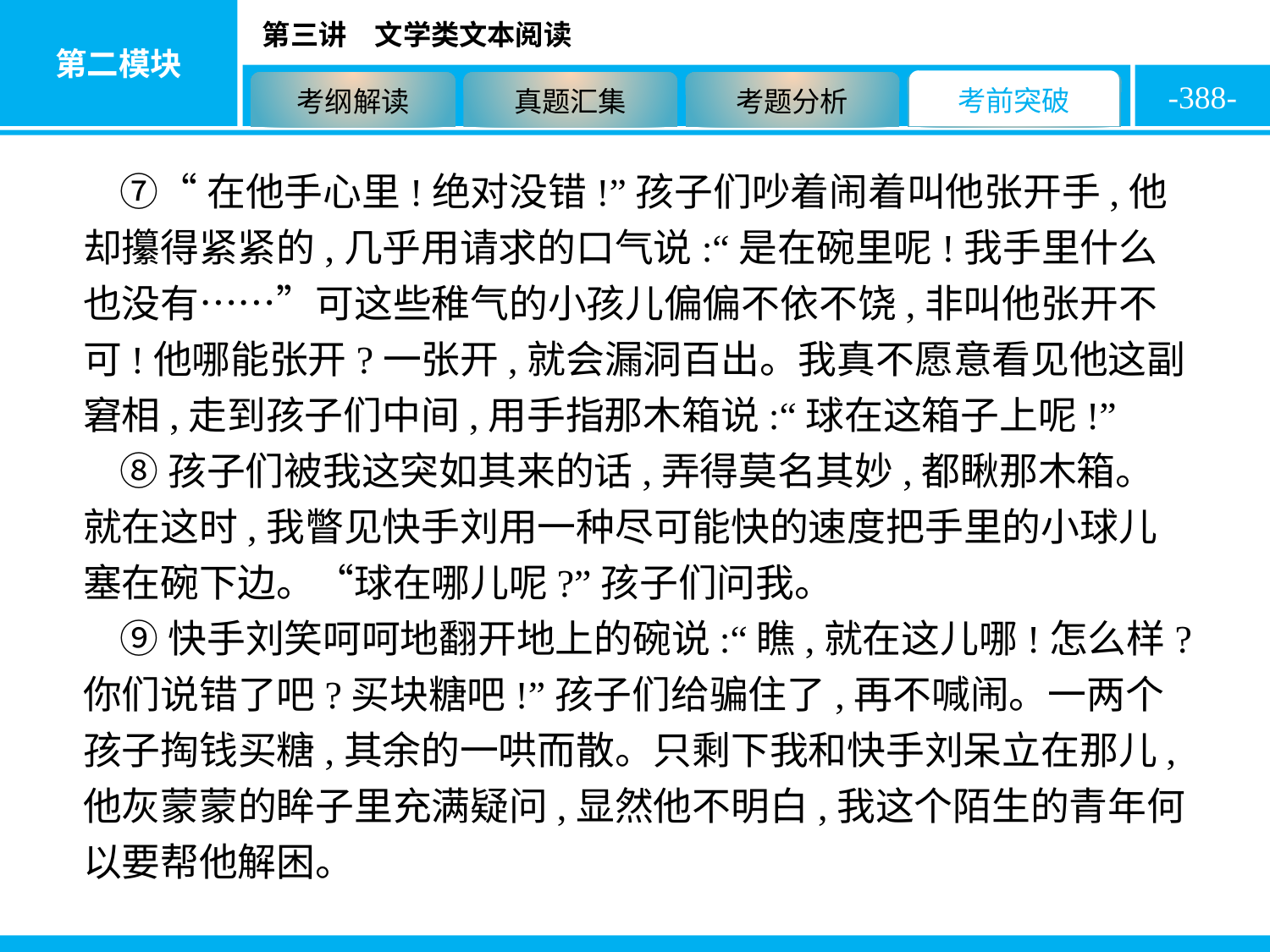

-388-
⑦“在他手心里!绝对没错!”孩子们吵着闹着叫他张开手,他却攥得紧紧的,几乎用请求的口气说:“是在碗里呢!我手里什么也没有……”可这些稚气的小孩儿偏偏不依不饶,非叫他张开不可!他哪能张开?一张开,就会漏洞百出。我真不愿意看见他这副窘相,走到孩子们中间,用手指那木箱说:“球在这箱子上呢!”
⑧孩子们被我这突如其来的话,弄得莫名其妙,都瞅那木箱。就在这时,我瞥见快手刘用一种尽可能快的速度把手里的小球儿塞在碗下边。“球在哪儿呢?”孩子们问我。
⑨快手刘笑呵呵地翻开地上的碗说:“瞧,就在这儿哪!怎么样?你们说错了吧?买块糖吧!”孩子们给骗住了,再不喊闹。一两个孩子掏钱买糖,其余的一哄而散。只剩下我和快手刘呆立在那儿,他灰蒙蒙的眸子里充满疑问,显然他不明白,我这个陌生的青年何以要帮他解困。